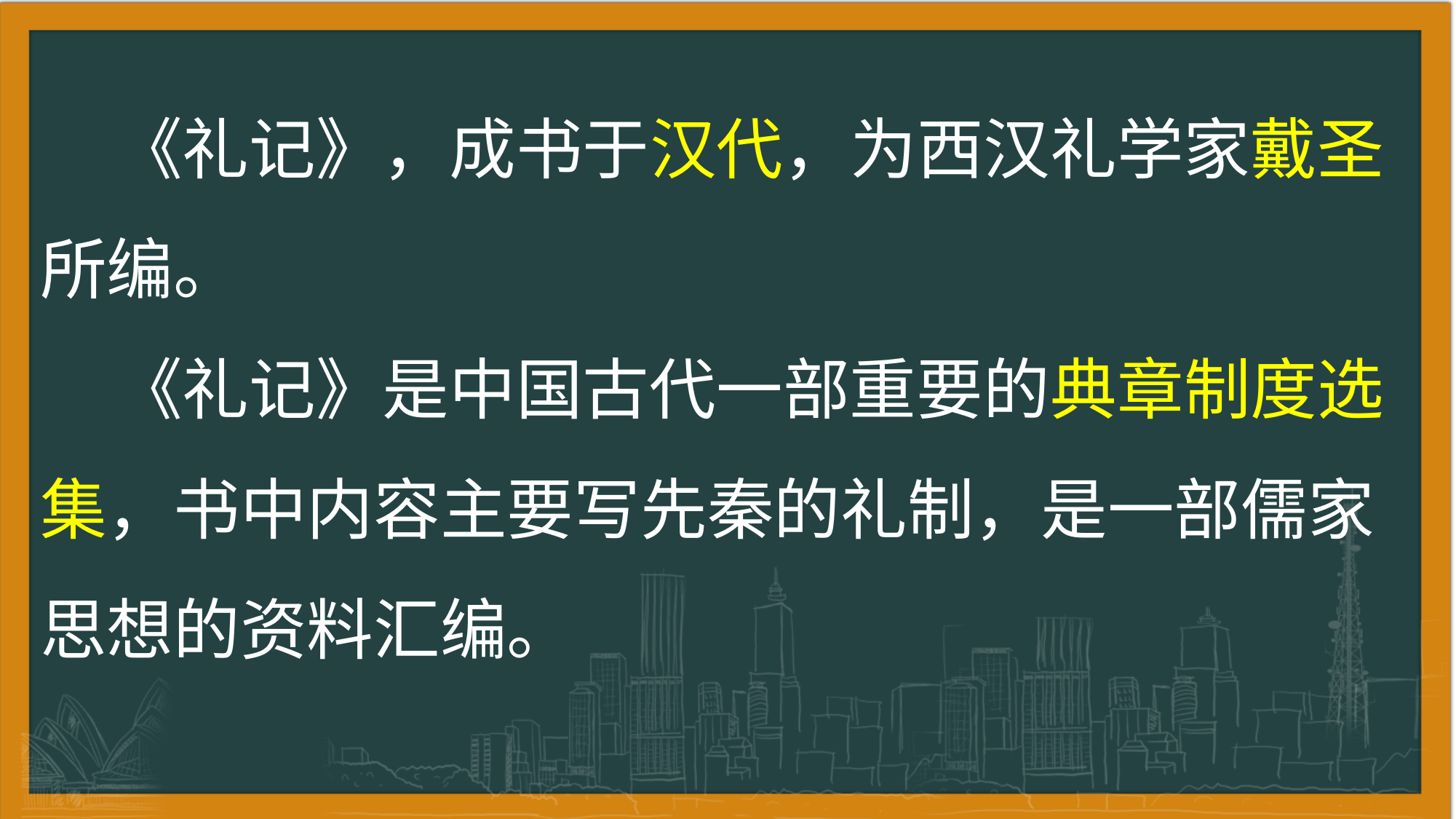

《礼记》，成书于汉代，为西汉礼学家戴圣所编。
    《礼记》是中国古代一部重要的典章制度选集，书中内容主要写先秦的礼制，是一部儒家思想的资料汇编。